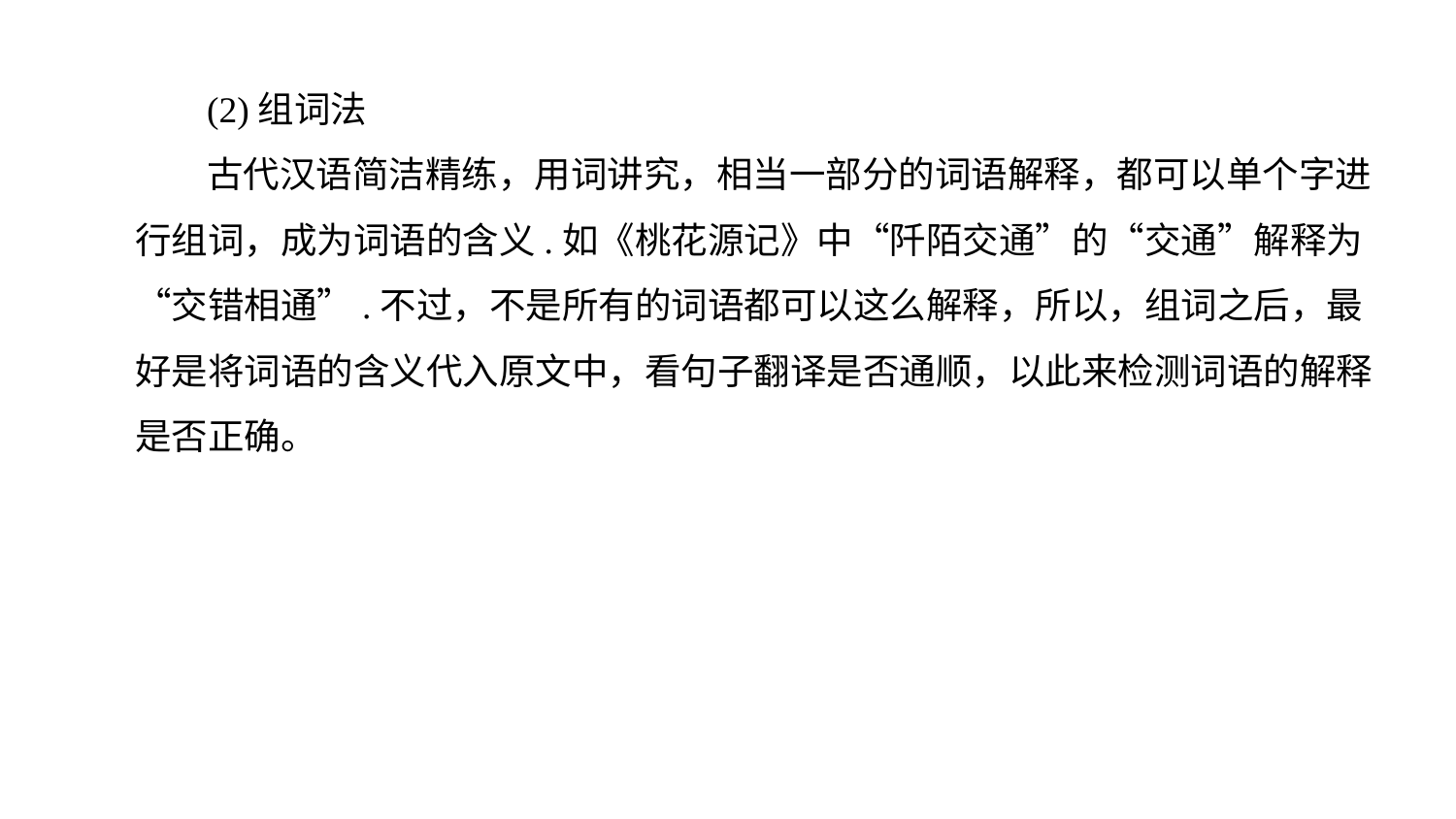

(2)组词法
古代汉语简洁精练，用词讲究，相当一部分的词语解释，都可以单个字进行组词，成为词语的含义.如《桃花源记》中“阡陌交通”的“交通”解释为“交错相通”.不过，不是所有的词语都可以这么解释，所以，组词之后，最好是将词语的含义代入原文中，看句子翻译是否通顺，以此来检测词语的解释是否正确。